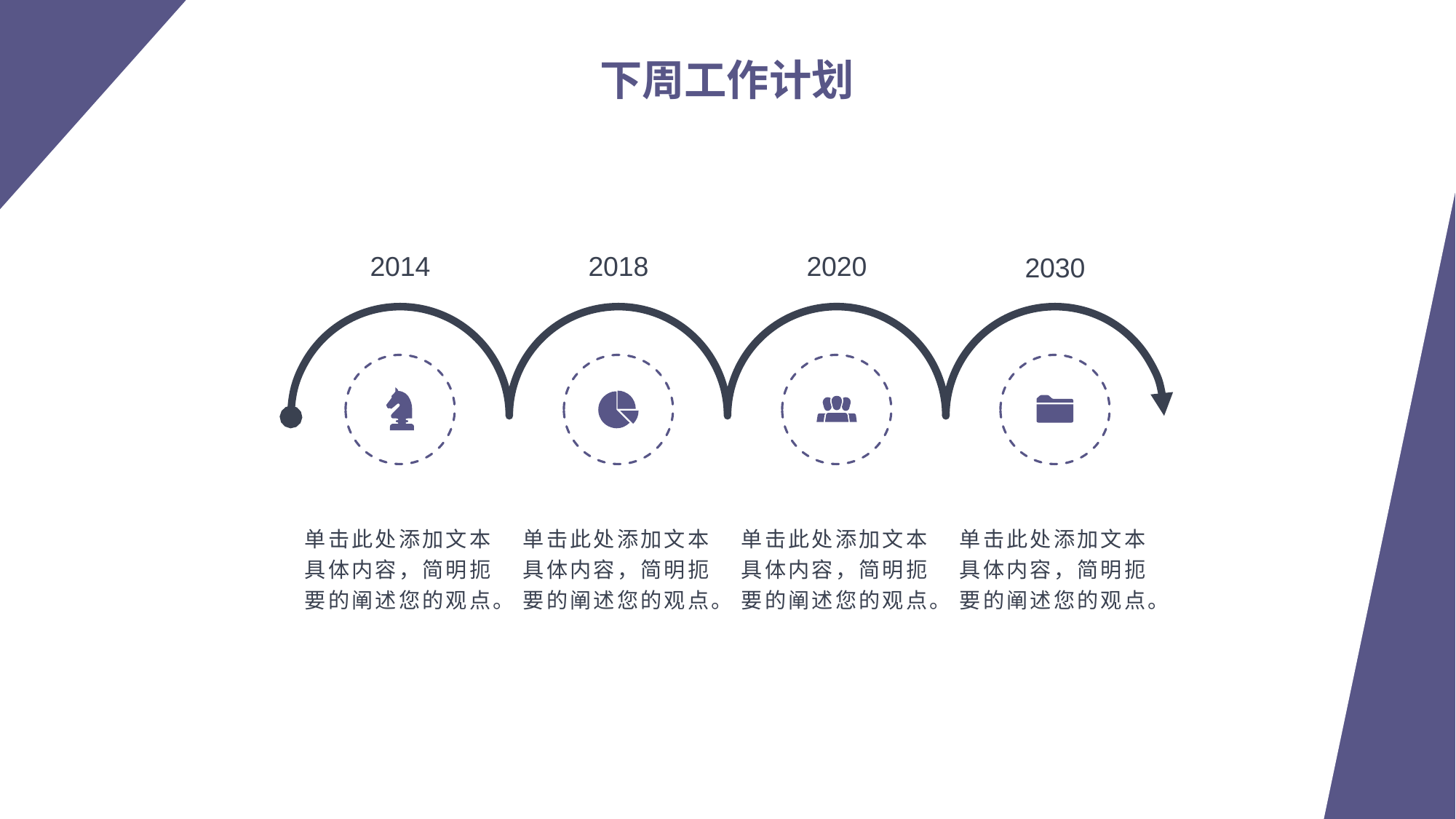

下周工作计划
点击输入您的标题
2014
2018
2020
2030

单击此处添加文本具体内容，简明扼要的阐述您的观点。
单击此处添加文本具体内容，简明扼要的阐述您的观点。
单击此处添加文本具体内容，简明扼要的阐述您的观点。
单击此处添加文本具体内容，简明扼要的阐述您的观点。